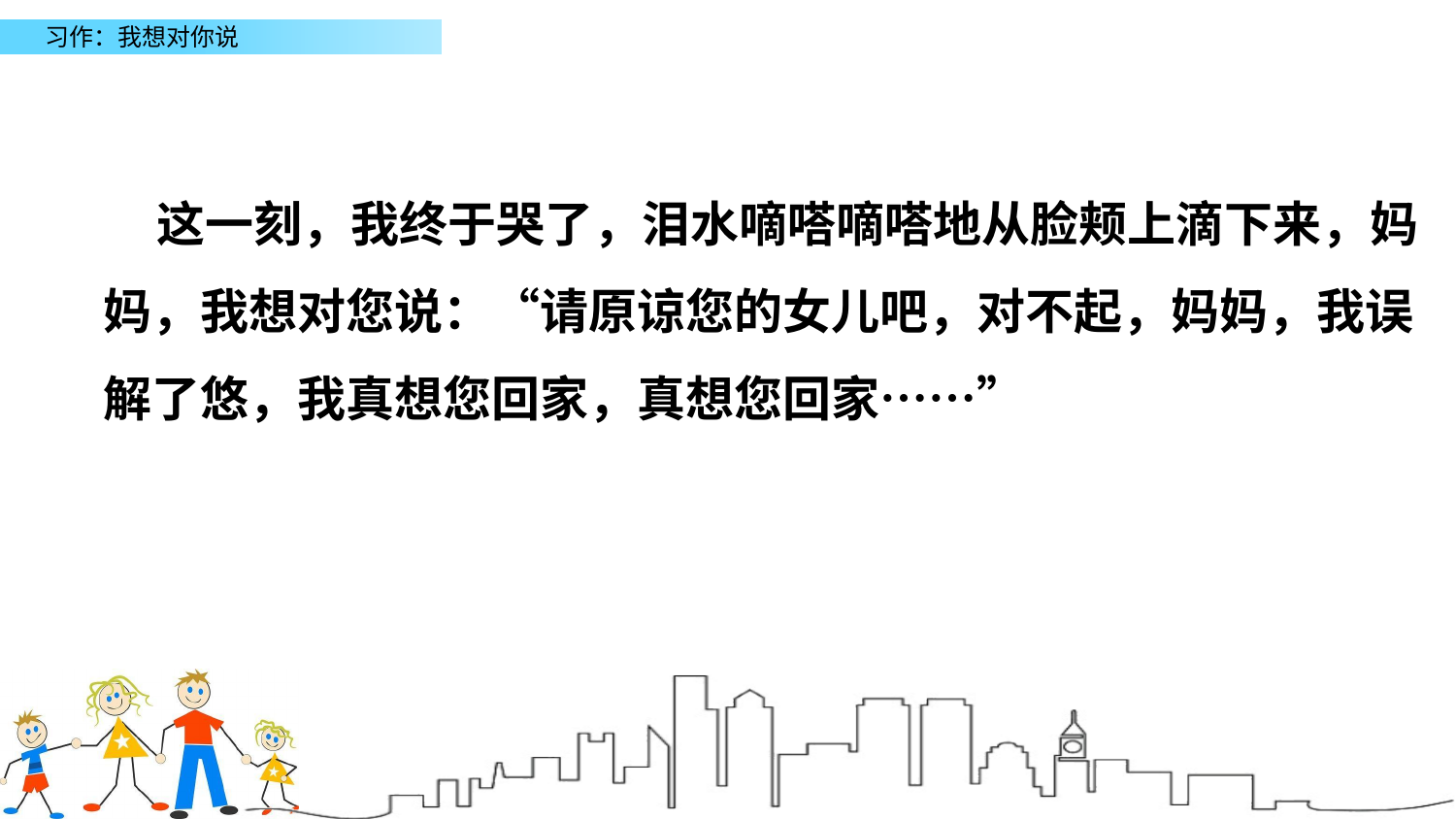

这一刻，我终于哭了，泪水嘀嗒嘀嗒地从脸颊上滴下来，妈妈，我想对您说：“请原谅您的女儿吧，对不起，妈妈，我误解了悠，我真想您回家，真想您回家……”
21